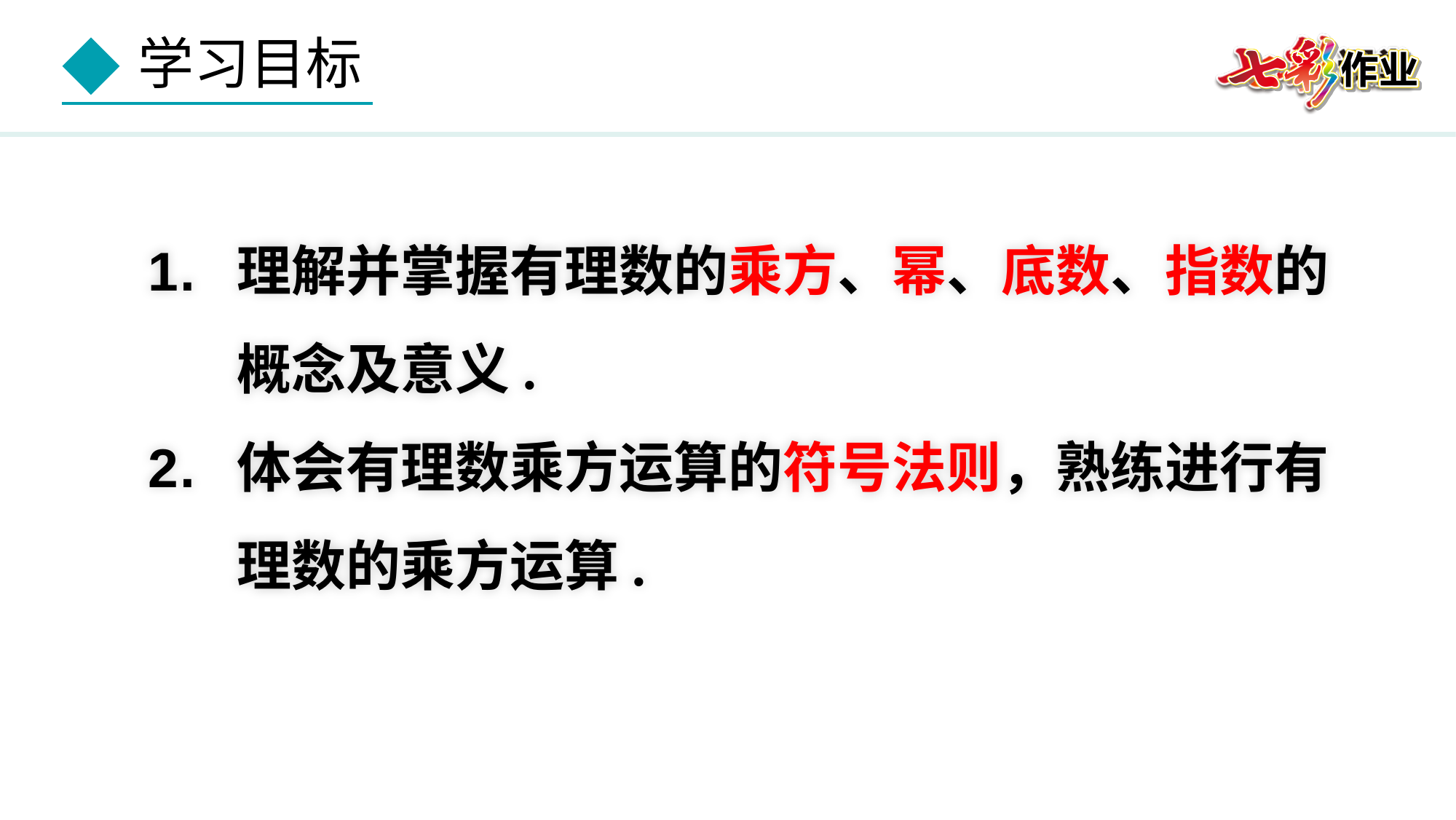

理解并掌握有理数的乘方、幂、底数、指数的概念及意义.
体会有理数乘方运算的符号法则，熟练进行有理数的乘方运算.